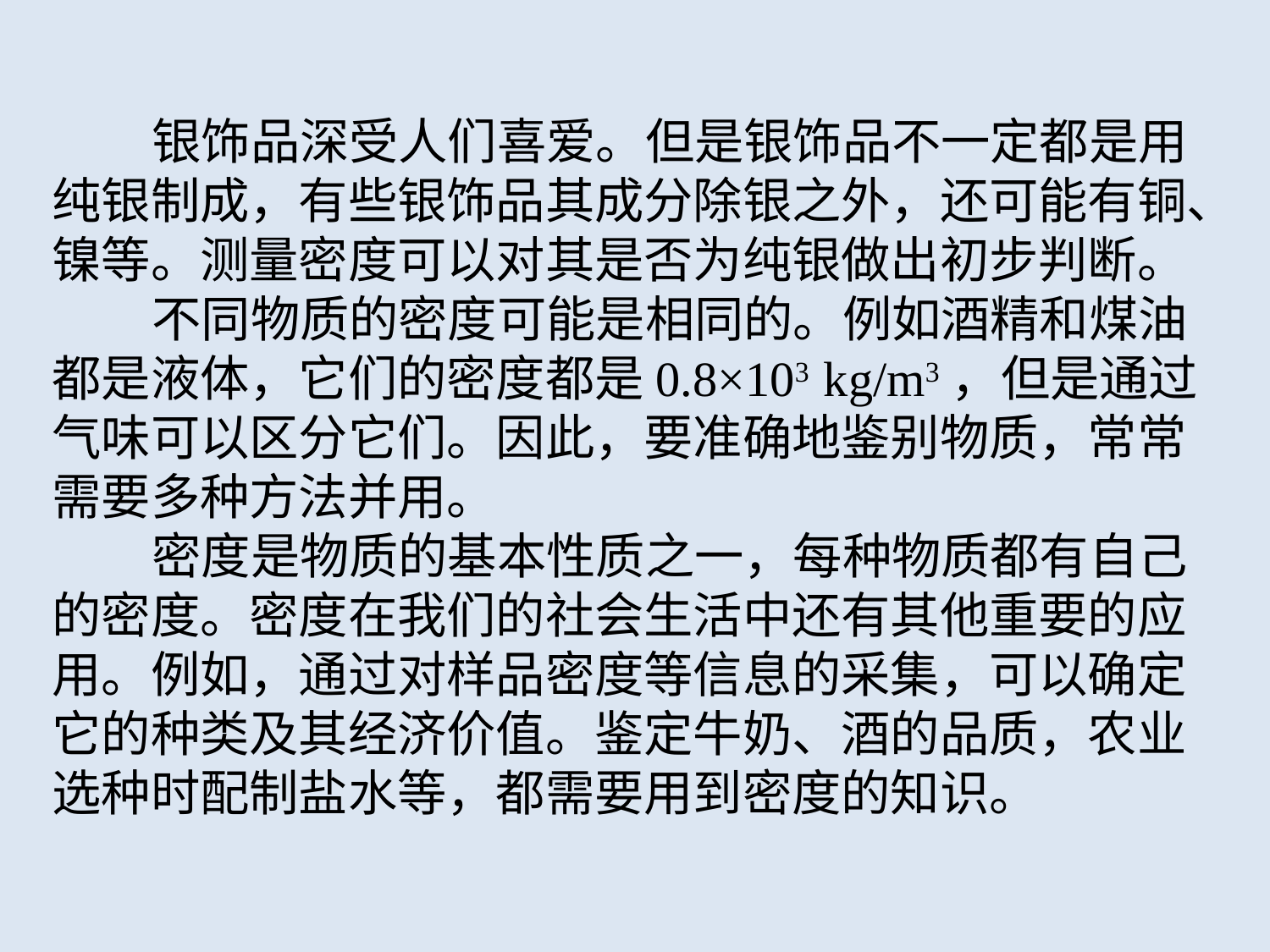

银饰品深受人们喜爱。但是银饰品不一定都是用纯银制成，有些银饰品其成分除银之外，还可能有铜、镍等。测量密度可以对其是否为纯银做出初步判断。
        不同物质的密度可能是相同的。例如酒精和煤油都是液体，它们的密度都是0.8×103  kg/m3，但是通过气味可以区分它们。因此，要准确地鉴别物质，常常需要多种方法并用。
        密度是物质的基本性质之一，每种物质都有自己的密度。密度在我们的社会生活中还有其他重要的应用。例如，通过对样品密度等信息的采集，可以确定它的种类及其经济价值。鉴定牛奶、酒的品质，农业选种时配制盐水等，都需要用到密度的知识。